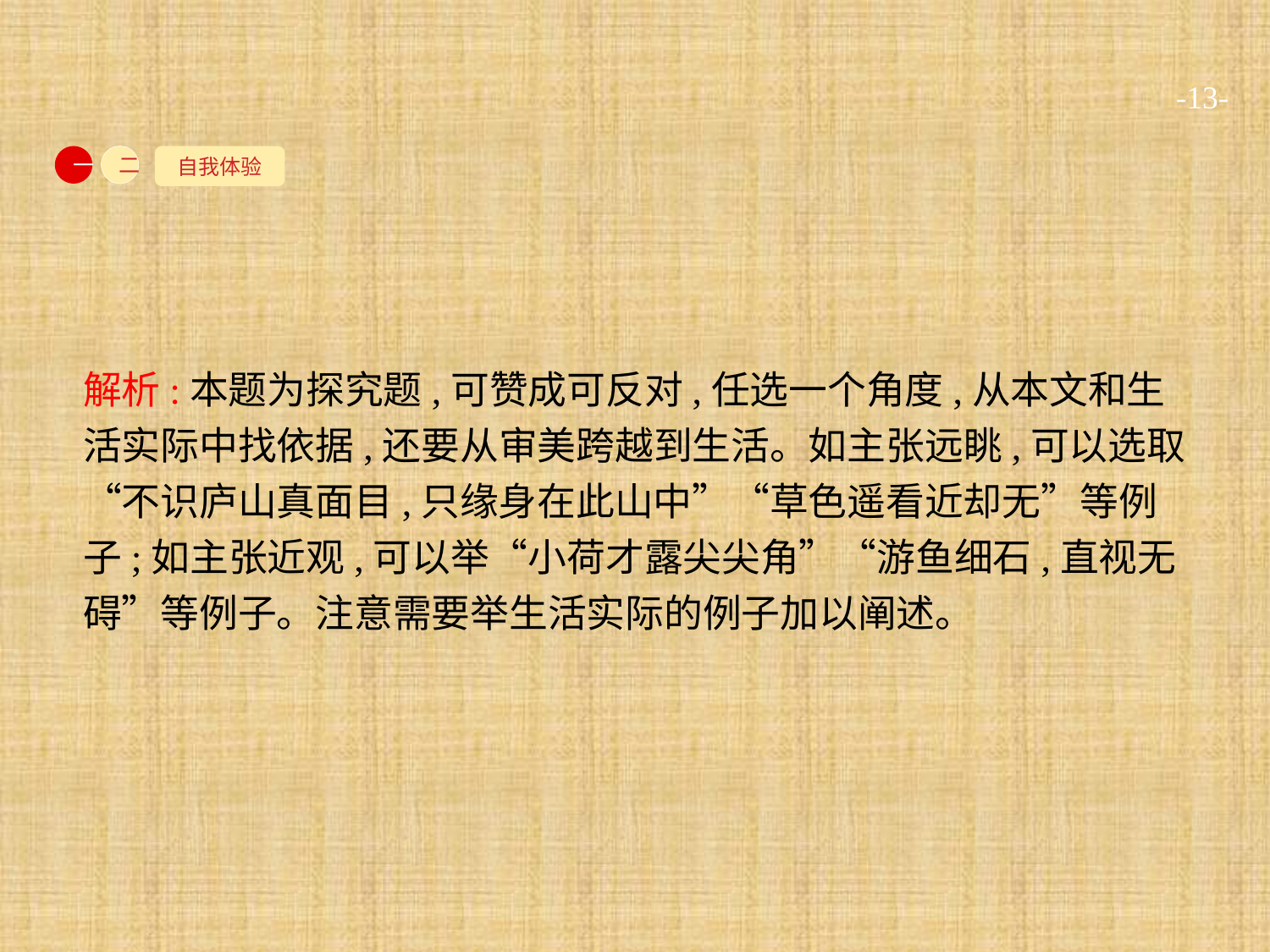

-13-
自我体验
一
二
解析:本题为探究题,可赞成可反对,任选一个角度,从本文和生活实际中找依据,还要从审美跨越到生活。如主张远眺,可以选取“不识庐山真面目,只缘身在此山中”“草色遥看近却无”等例子;如主张近观,可以举“小荷才露尖尖角”“游鱼细石,直视无碍”等例子。注意需要举生活实际的例子加以阐述。